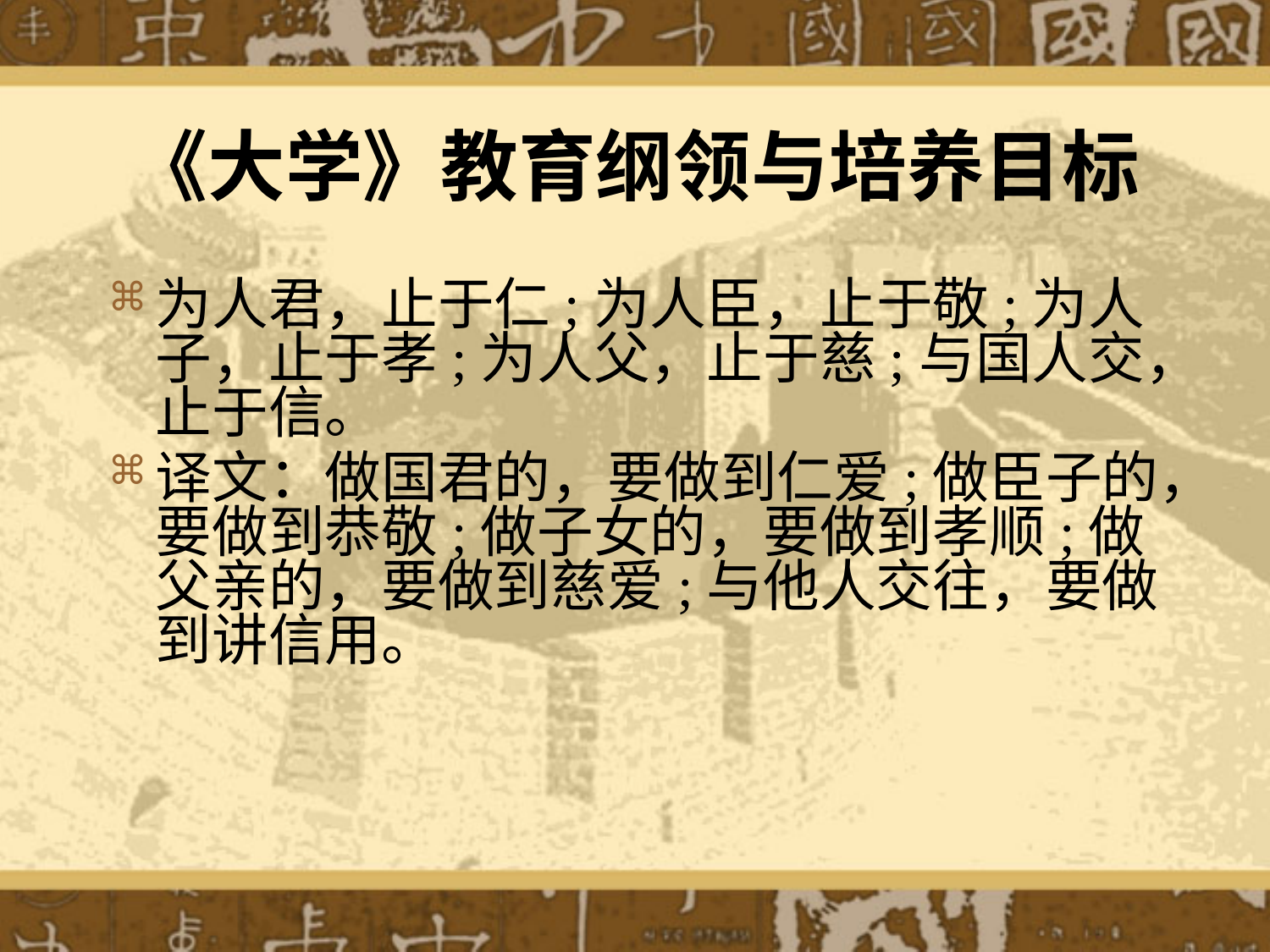

# 《大学》教育纲领与培养目标
为人君，止于仁;为人臣，止于敬;为人子，止于孝;为人父，止于慈;与国人交，止于信。
译文：做国君的，要做到仁爱;做臣子的，要做到恭敬;做子女的，要做到孝顺;做父亲的，要做到慈爱;与他人交往，要做到讲信用。